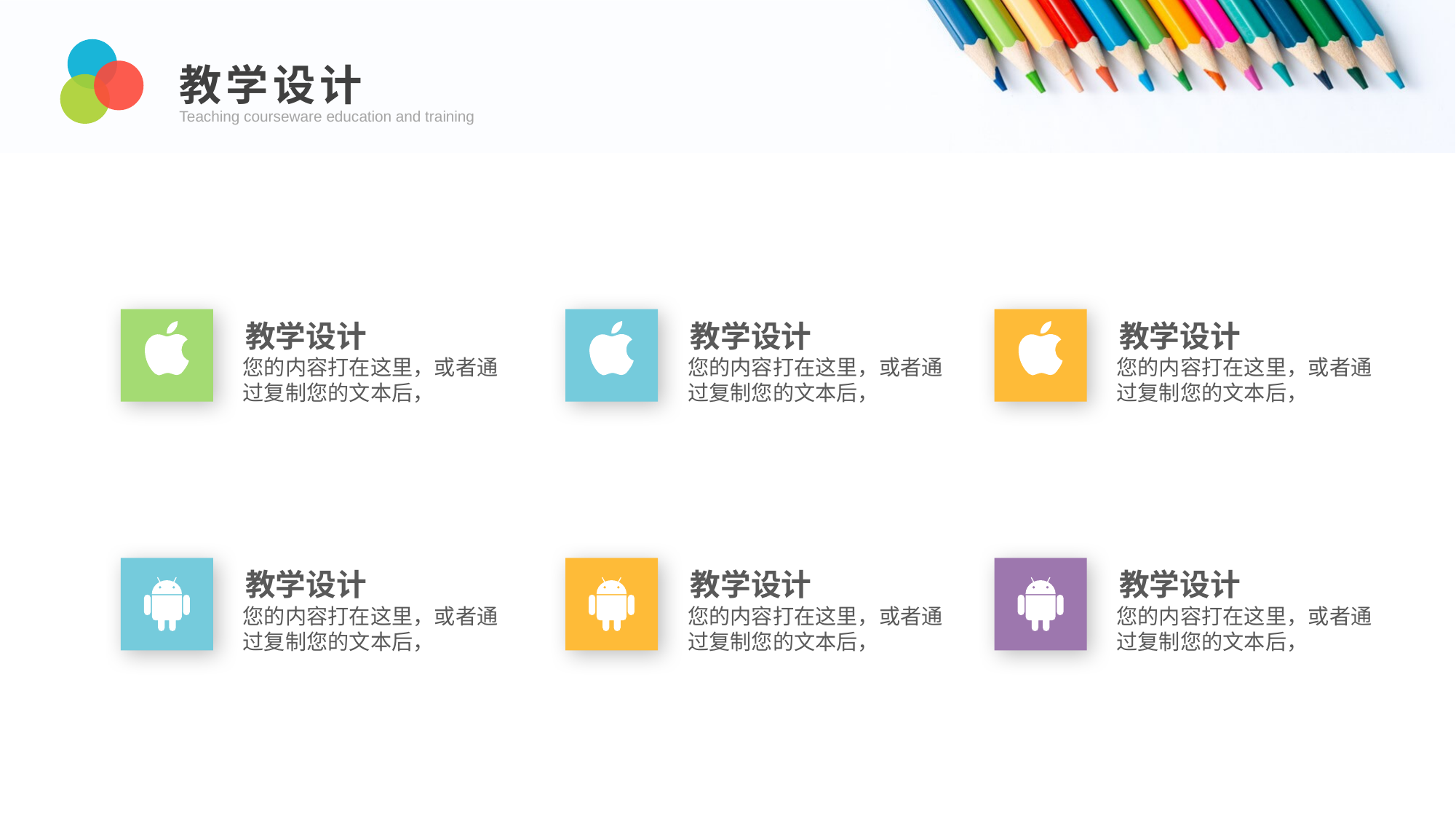

教学设计
Teaching courseware education and training
教学设计
您的内容打在这里，或者通过复制您的文本后，

教学设计
您的内容打在这里，或者通过复制您的文本后，

教学设计
您的内容打在这里，或者通过复制您的文本后，

教学设计
您的内容打在这里，或者通过复制您的文本后，

教学设计
您的内容打在这里，或者通过复制您的文本后，

教学设计
您的内容打在这里，或者通过复制您的文本后，